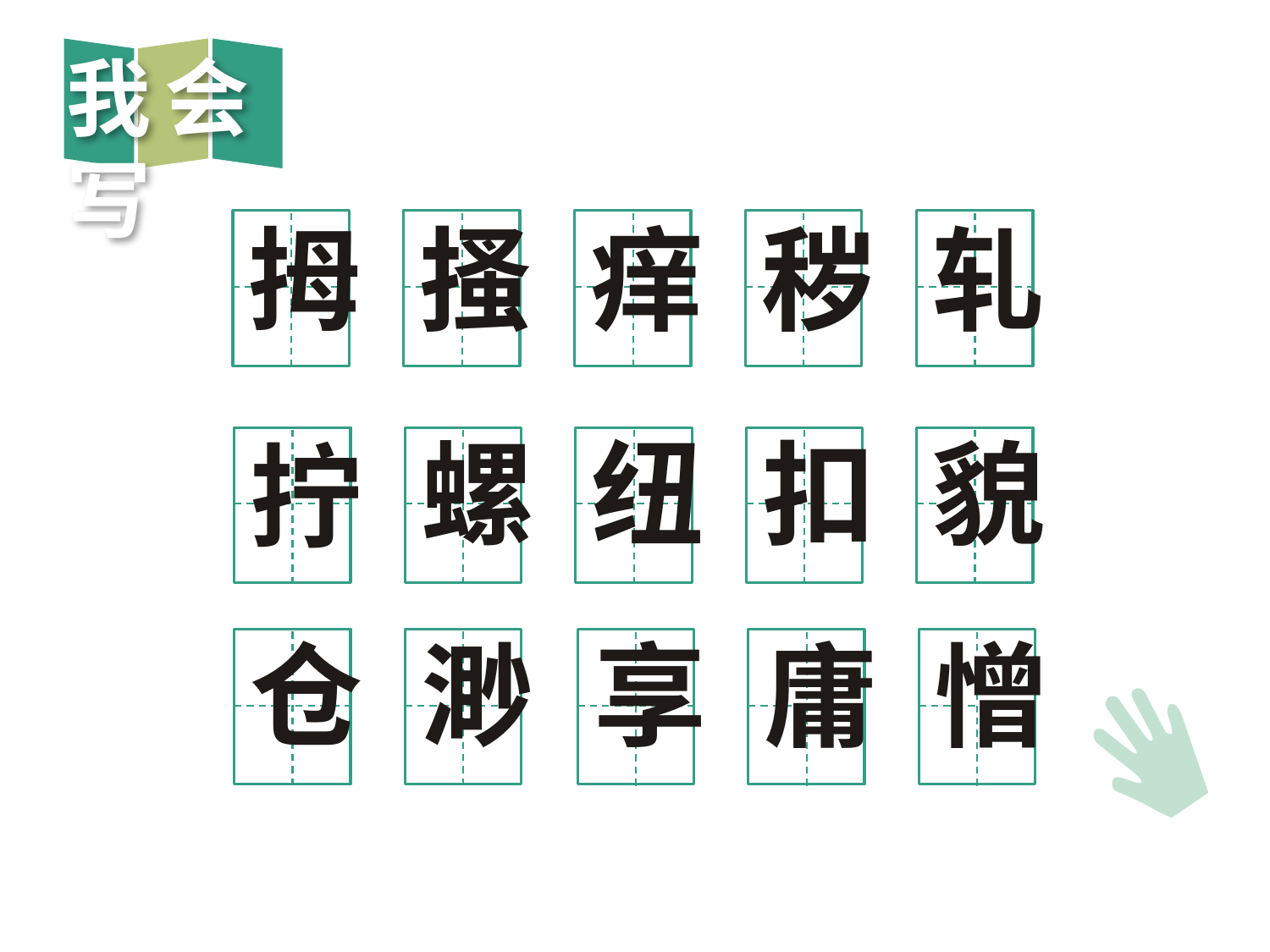

我会写

秽
拇
搔
痒
轧

螺
纽
扣
貌
拧

仓
渺
享
庸
憎